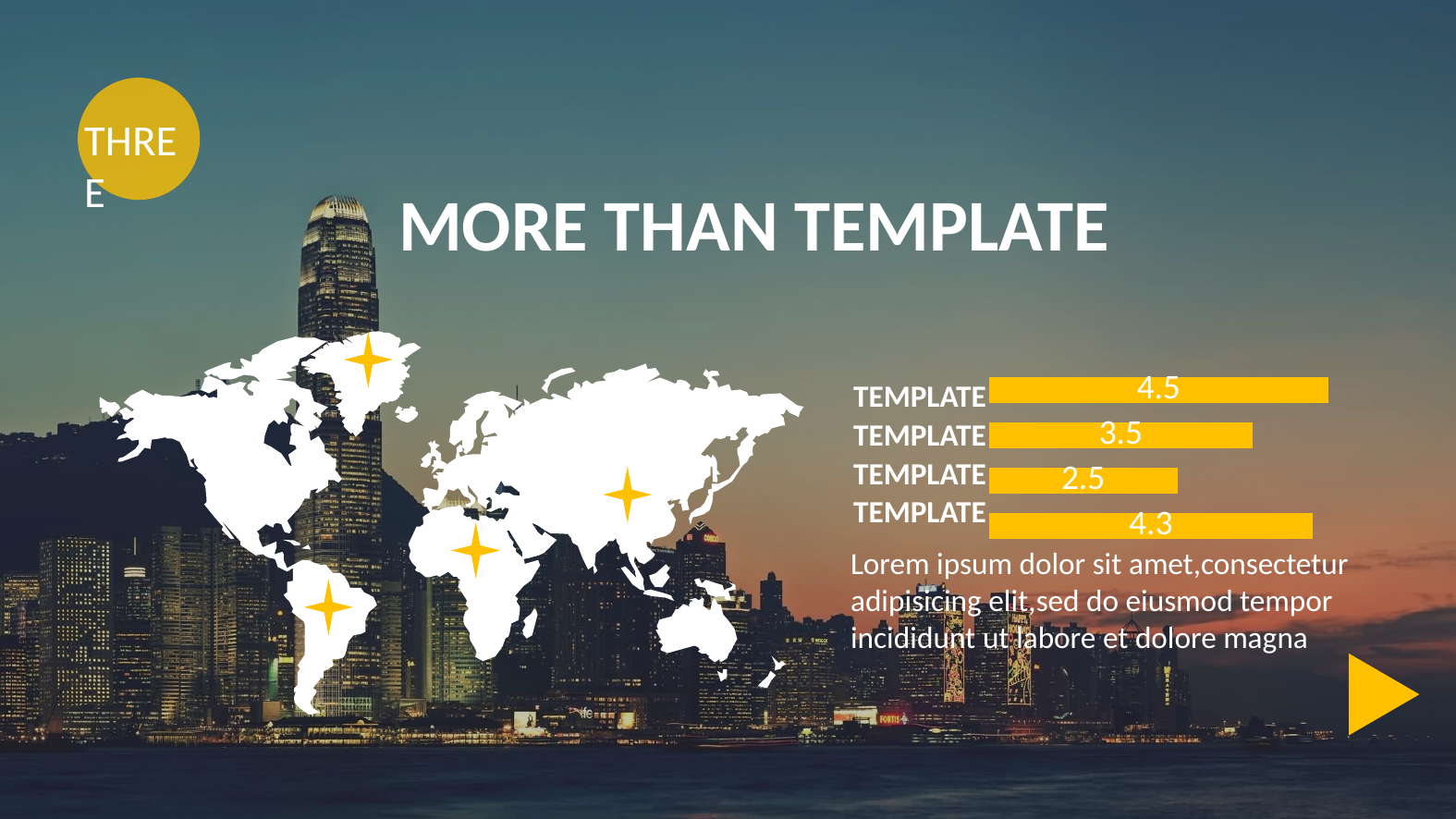

THREE
MORE THAN TEMPLATE

### Chart

| Category | 系列 1 |
|---|---|
| 类别 1 | 4.3 |
| 类别 2 | 2.5 |
| 类别 3 | 3.5 |
| 类别 4 | 4.5 |
TEMPLATE
TEMPLATE
TEMPLATE

TEMPLATE

Lorem ipsum dolor sit amet,consectetur adipisicing elit,sed do eiusmod tempor incididunt ut labore et dolore magna